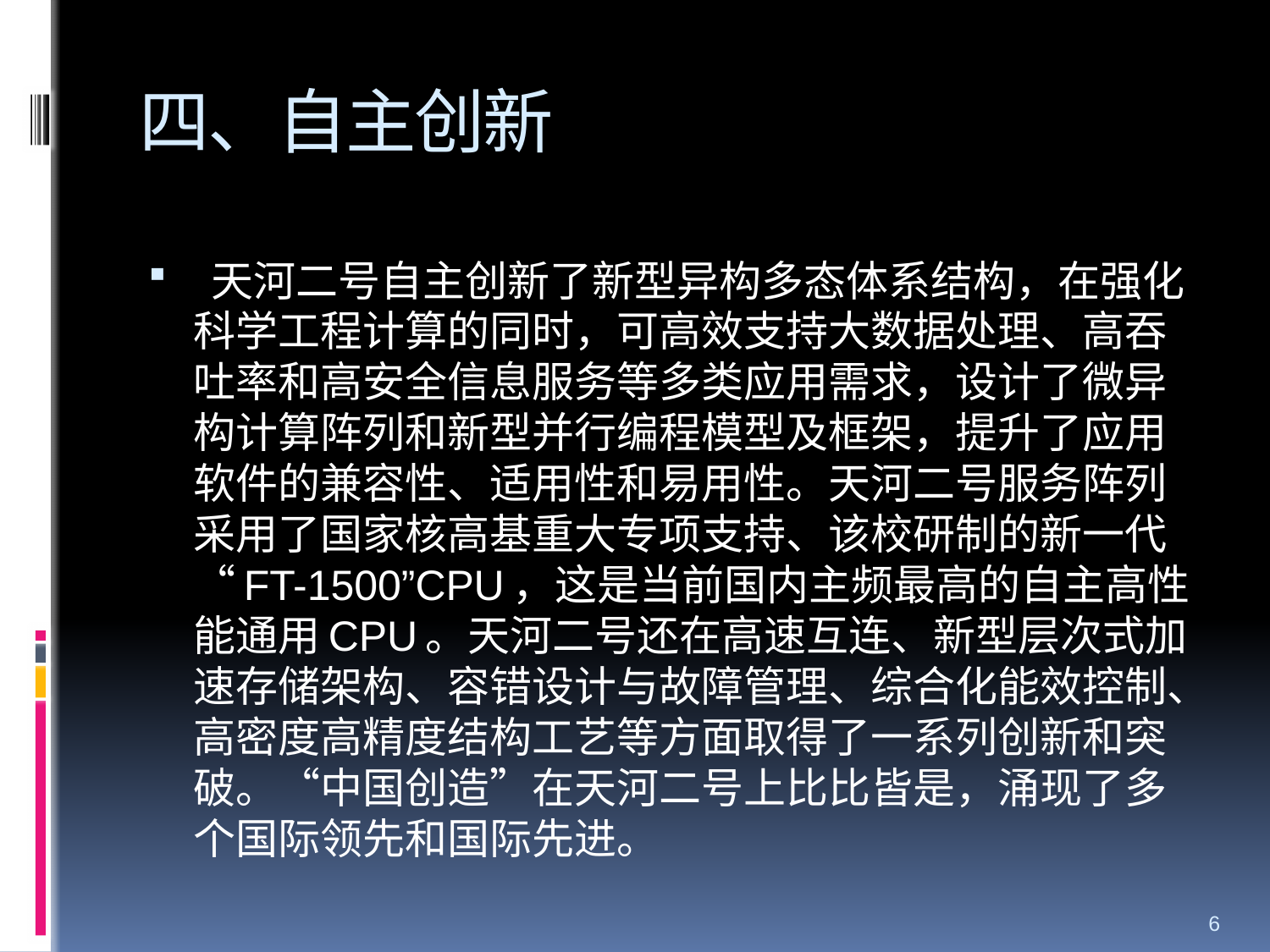

# 四、自主创新
 天河二号自主创新了新型异构多态体系结构，在强化科学工程计算的同时，可高效支持大数据处理、高吞吐率和高安全信息服务等多类应用需求，设计了微异构计算阵列和新型并行编程模型及框架，提升了应用软件的兼容性、适用性和易用性。天河二号服务阵列采用了国家核高基重大专项支持、该校研制的新一代“FT-1500”CPU，这是当前国内主频最高的自主高性能通用CPU。天河二号还在高速互连、新型层次式加速存储架构、容错设计与故障管理、综合化能效控制、高密度高精度结构工艺等方面取得了一系列创新和突破。“中国创造”在天河二号上比比皆是，涌现了多个国际领先和国际先进。

6